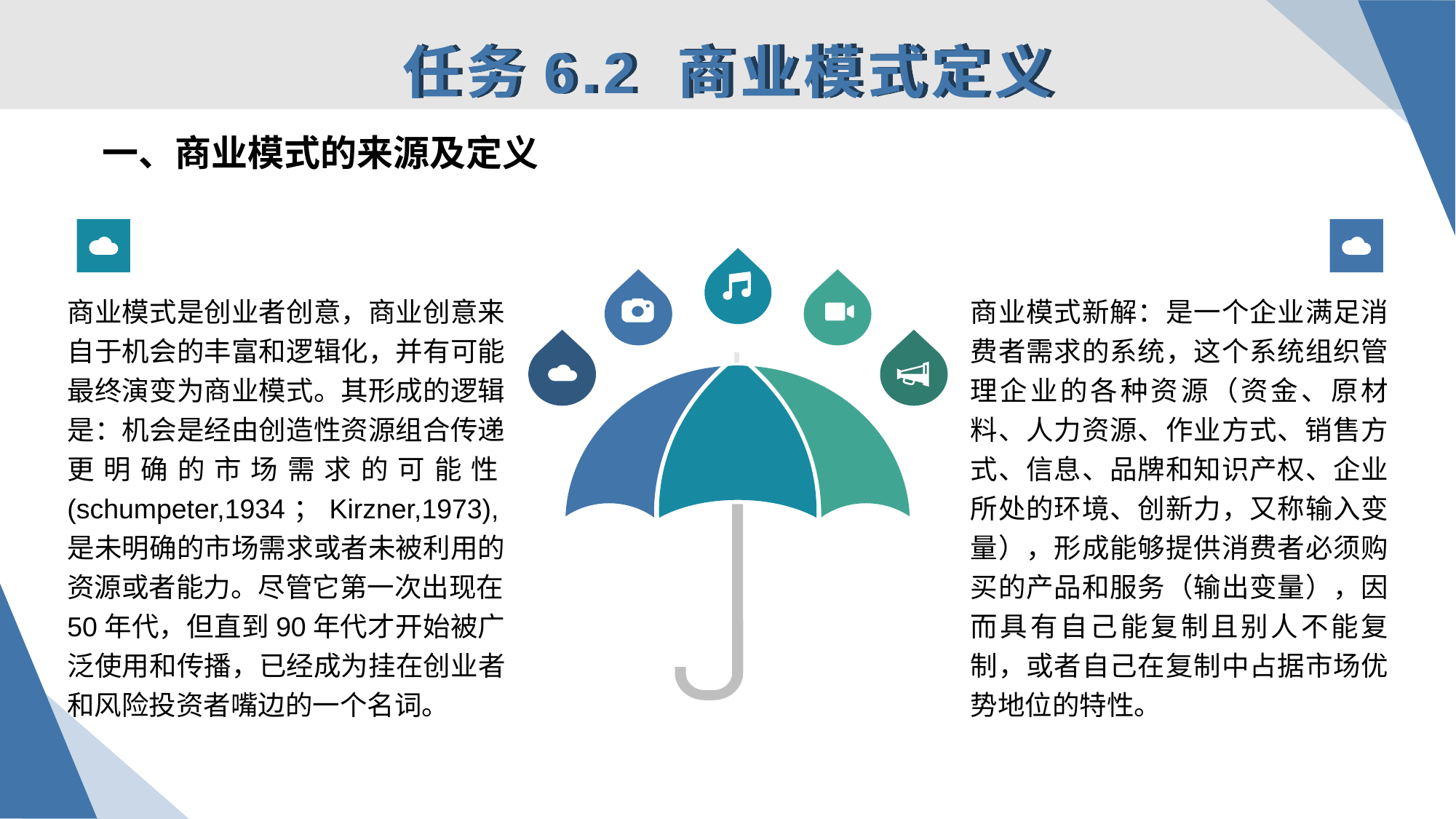

任务6.2 商业模式定义
一、商业模式的来源及定义

商业模式是创业者创意，商业创意来自于机会的丰富和逻辑化，并有可能最终演变为商业模式。其形成的逻辑是：机会是经由创造性资源组合传递更明确的市场需求的可能性(schumpeter,1934；Kirzner,1973),是未明确的市场需求或者未被利用的资源或者能力。尽管它第一次出现在50年代，但直到90年代才开始被广泛使用和传播，已经成为挂在创业者和风险投资者嘴边的一个名词。
商业模式新解：是一个企业满足消费者需求的系统，这个系统组织管理企业的各种资源（资金、原材料、人力资源、作业方式、销售方式、信息、品牌和知识产权、企业所处的环境、创新力，又称输入变量），形成能够提供消费者必须购买的产品和服务（输出变量），因而具有自己能复制且别人不能复制，或者自己在复制中占据市场优势地位的特性。